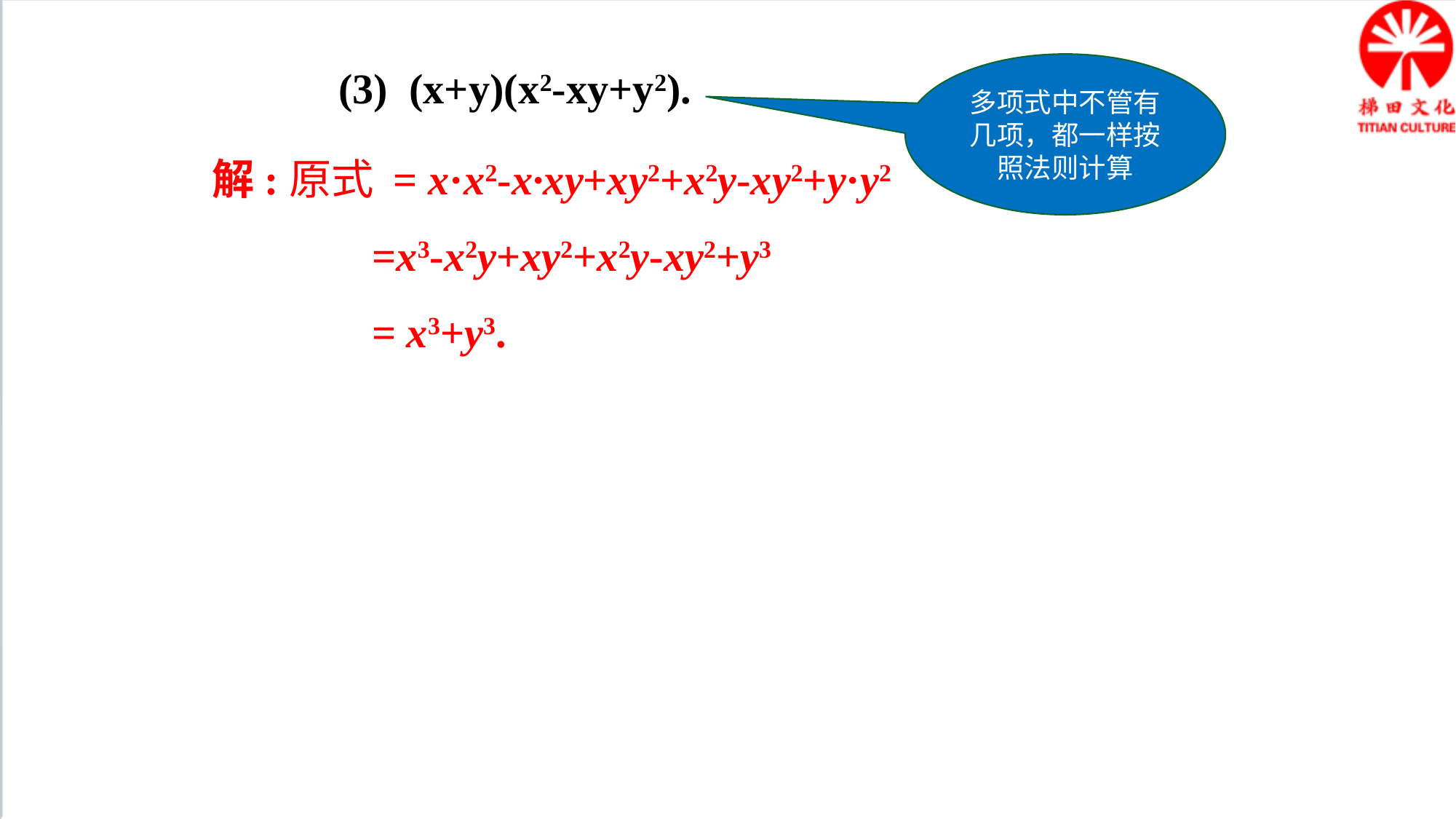

多项式中不管有几项，都一样按照法则计算
  (3)  (x+y)(x2-xy+y2).
 解:原式 = x·x2-x·xy+xy2+x2y-xy2+y·y2
                 =x3-x2y+xy2+x2y-xy2+y3
                 = x3+y3.